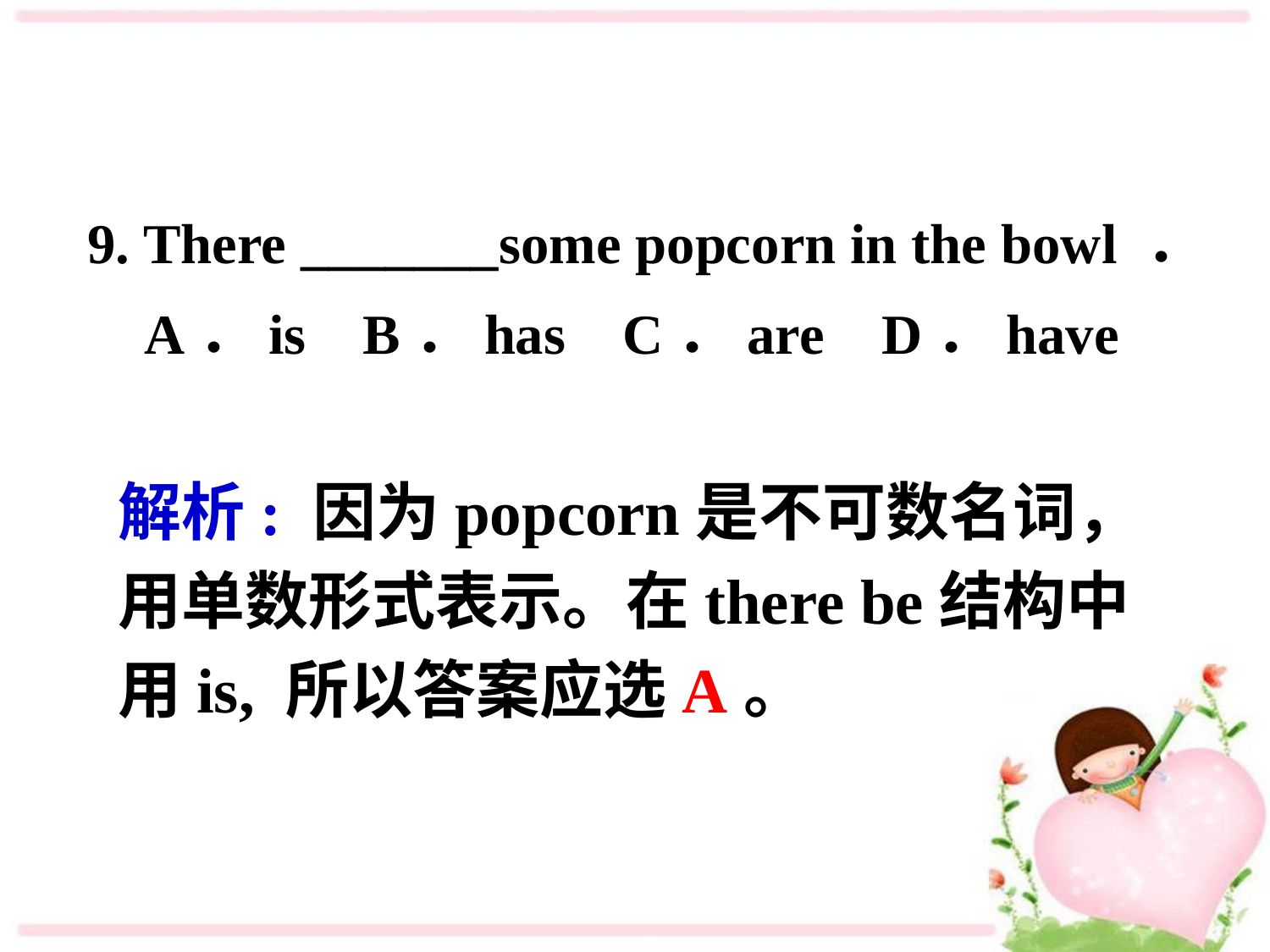

9. There _______some popcorn in the bowl ．
    A．is    B．has    C．are    D．have

解析: 因为popcorn是不可数名词，
用单数形式表示。在there be结构中
用is, 所以答案应选A。